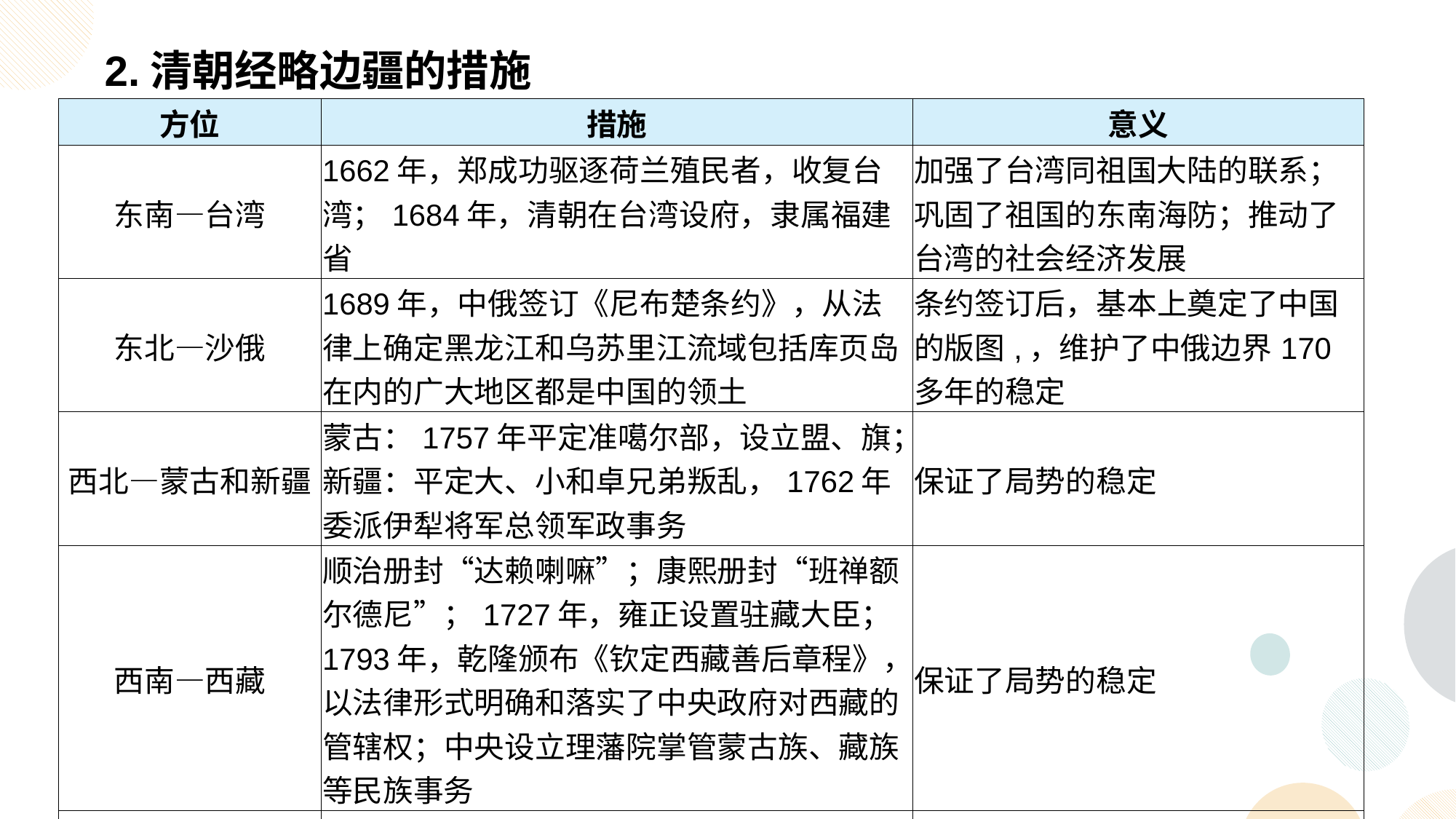

2.清朝经略边疆的措施
| 方位 | 措施 | 意义 |
| --- | --- | --- |
| 东南—台湾 | 1662年，郑成功驱逐荷兰殖民者，收复台湾；1684年，清朝在台湾设府，隶属福建省 | 加强了台湾同祖国大陆的联系；巩固了祖国的东南海防；推动了台湾的社会经济发展 |
| 东北—沙俄 | 1689年，中俄签订《尼布楚条约》，从法律上确定黑龙江和乌苏里江流域包括库页岛在内的广大地区都是中国的领土 | 条约签订后，基本上奠定了中国的版图,，维护了中俄边界170多年的稳定 |
| 西北—蒙古和新疆 | 蒙古：1757年平定准噶尔部，设立盟、旗；新疆：平定大、小和卓兄弟叛乱，1762年委派伊犁将军总领军政事务 | 保证了局势的稳定 |
| 西南—西藏 | 顺治册封“达赖喇嘛”；康熙册封“班禅额尔德尼”；1727年，雍正设置驻藏大臣；1793年，乾隆颁布《钦定西藏善后章程》，以法律形式明确和落实了中央政府对西藏的管辖权；中央设立理藩院掌管蒙古族、藏族等民族事务 | 保证了局势的稳定 |
| 西南民族聚居区 | 雍正时，大规模改土归流，逐步取消土司世袭制度 | 保证了局势的稳定 |